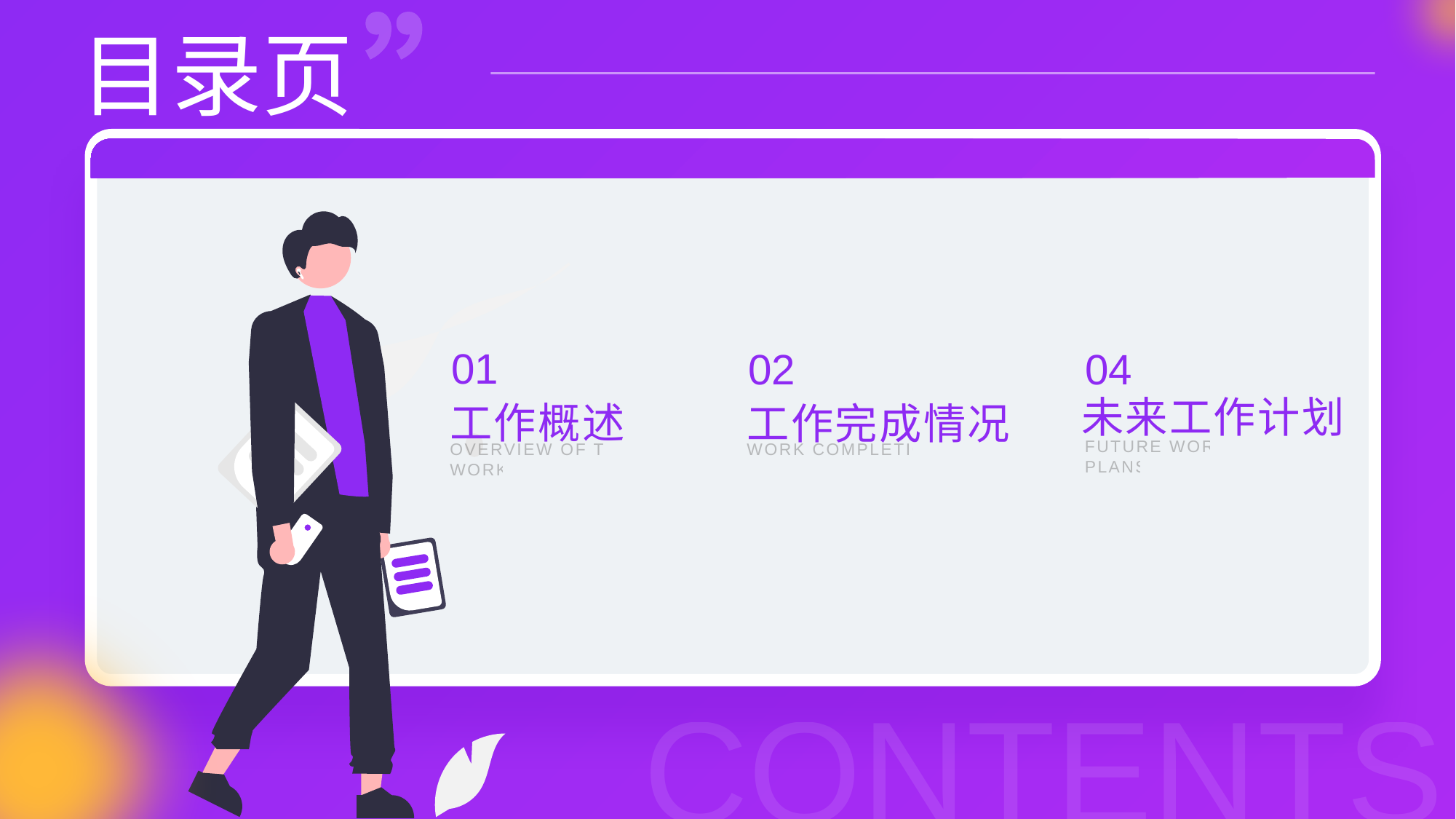

01
工作概述
OVERVIEW OF THE WORK

02
工作完成情况
WORK COMPLETION

04
未来工作计划
03
存在的不足
DEFICIENCIES THAT EXIST

FUTURE WORK PLANS